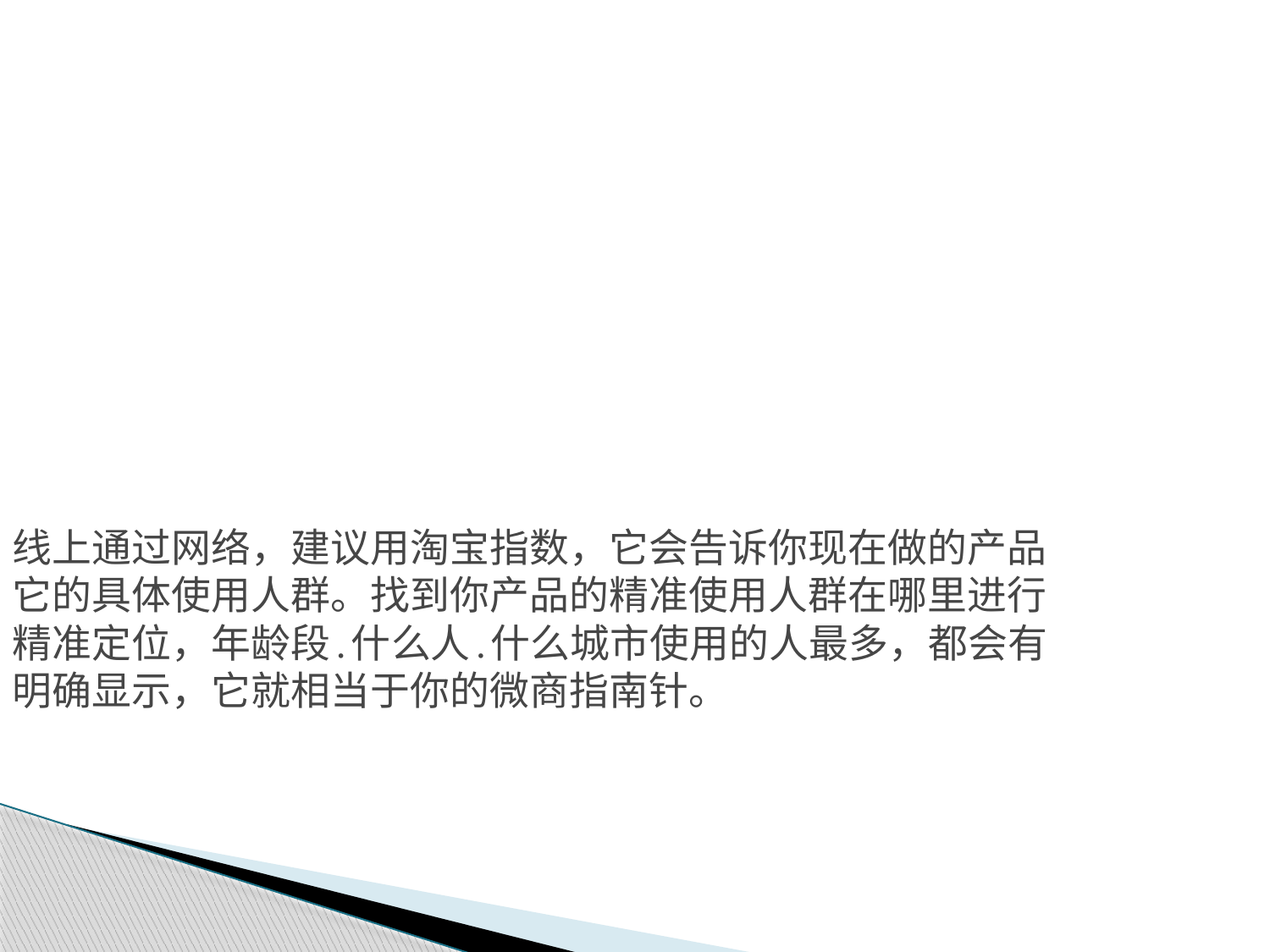

线上通过网络，建议用淘宝指数，它会告诉你现在做的产品它的具体使用人群。找到你产品的精准使用人群在哪里进行精准定位，年龄段.什么人.什么城市使用的人最多，都会有明确显示，它就相当于你的微商指南针。